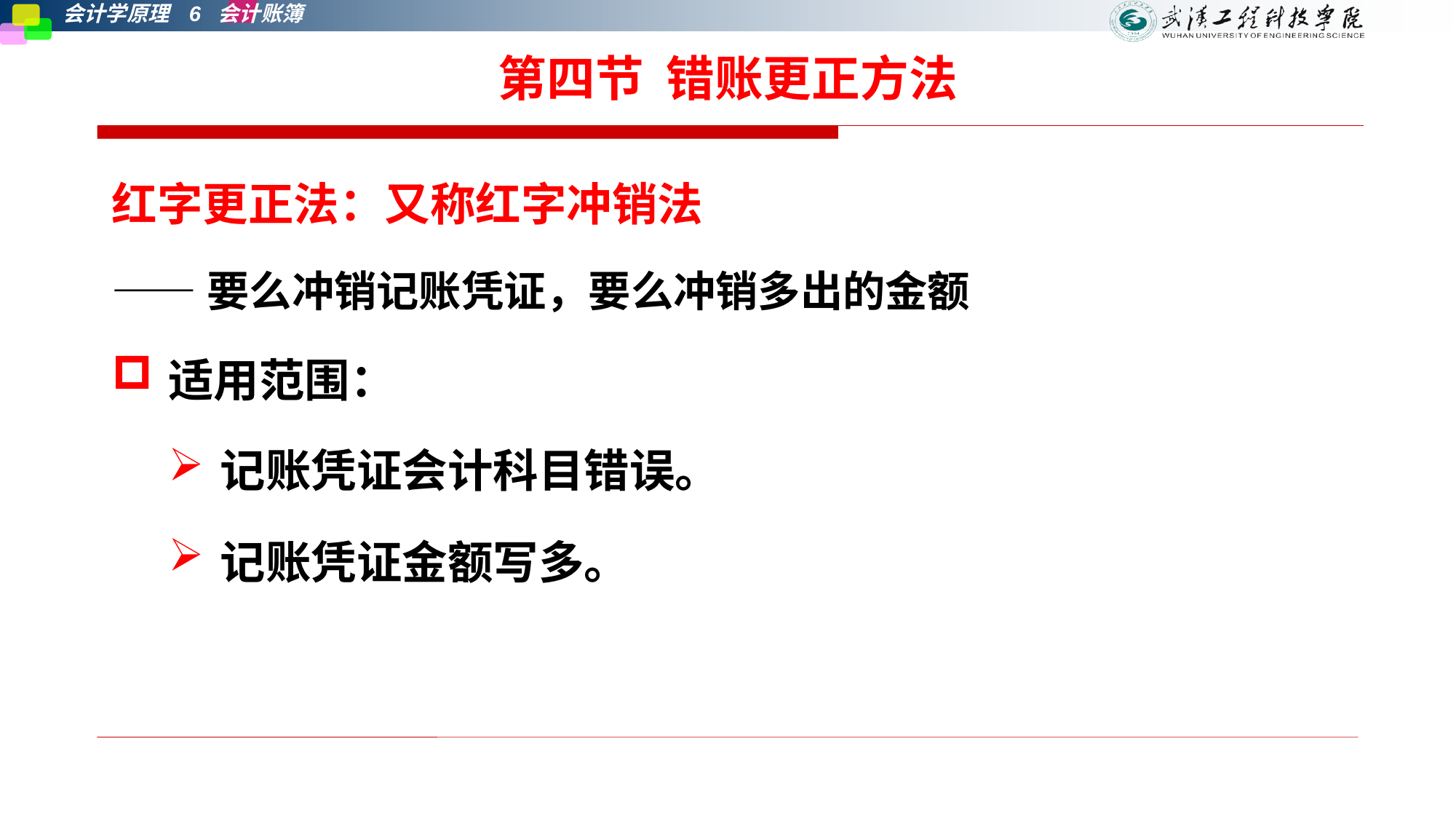

# 第四节  错账更正方法
红字更正法：又称红字冲销法
——要么冲销记账凭证，要么冲销多出的金额
适用范围：
记账凭证会计科目错误。
记账凭证金额写多。